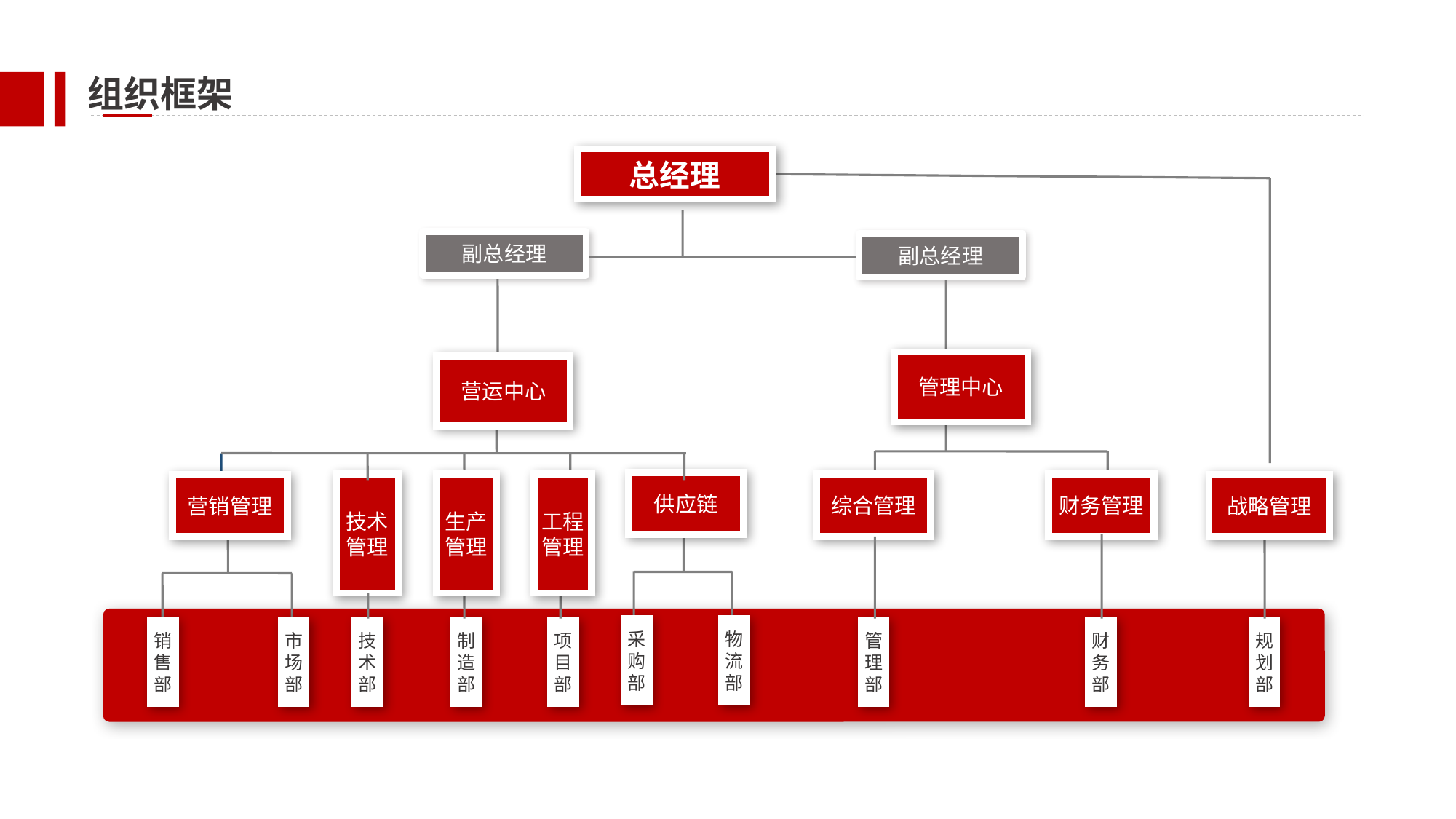

组织框架

总经理

副总经理
副总经理
管理中心
营运中心

供应链
技术
管理
生产管理
工程管理
综合管理
财务管理
营销管理
战略管理

采购部
物流部
销售部
市场部
技术部
制造部
项目部
管理部
财务部
规划部